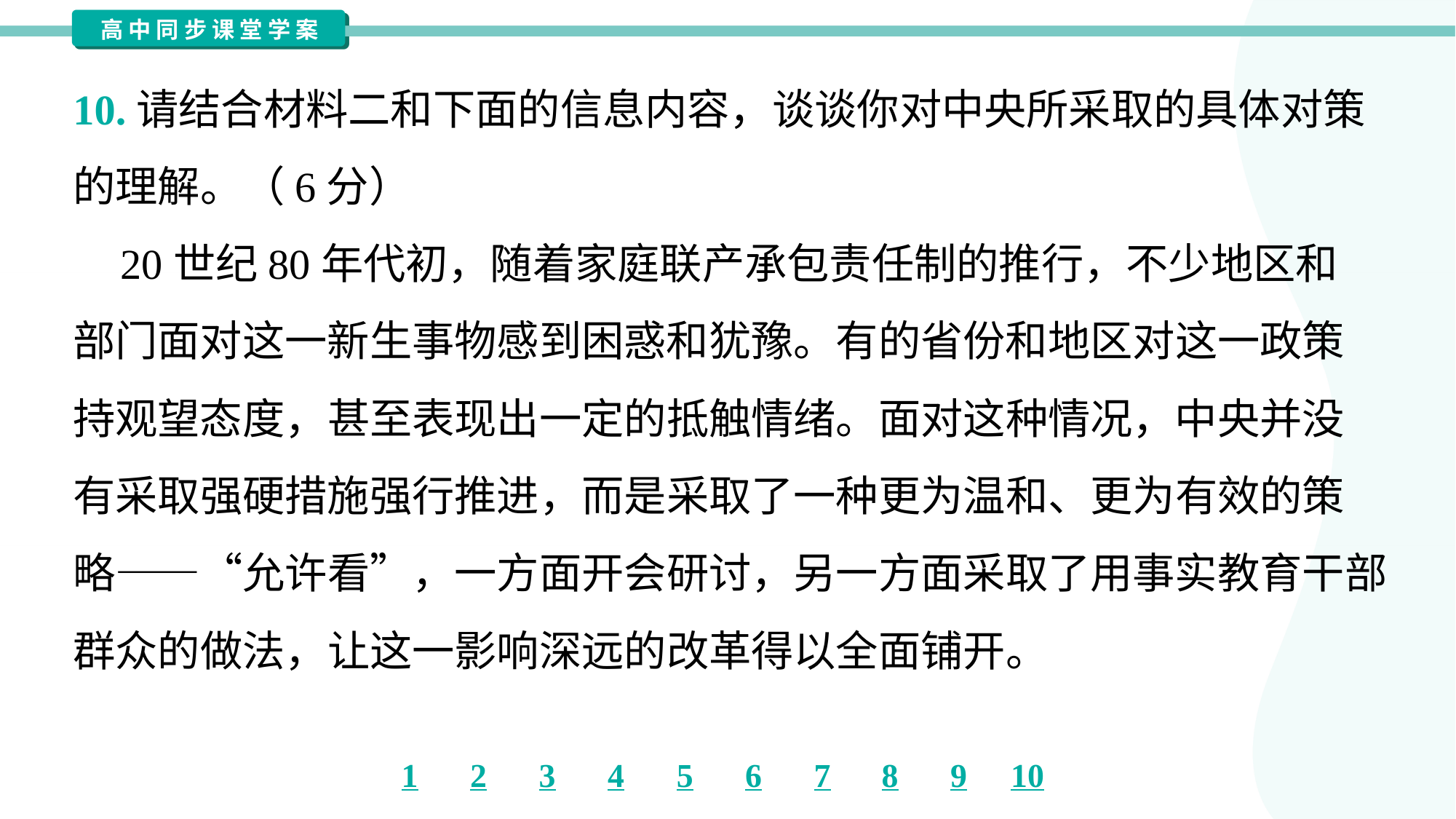

10.请结合材料二和下面的信息内容，谈谈你对中央所采取的具体对策
的理解。（6分）
    20世纪80年代初，随着家庭联产承包责任制的推行，不少地区和
部门面对这一新生事物感到困惑和犹豫。有的省份和地区对这一政策
持观望态度，甚至表现出一定的抵触情绪。面对这种情况，中央并没
有采取强硬措施强行推进，而是采取了一种更为温和、更为有效的策
略——“允许看”，一方面开会研讨，另一方面采取了用事实教育干部
群众的做法，让这一影响深远的改革得以全面铺开。